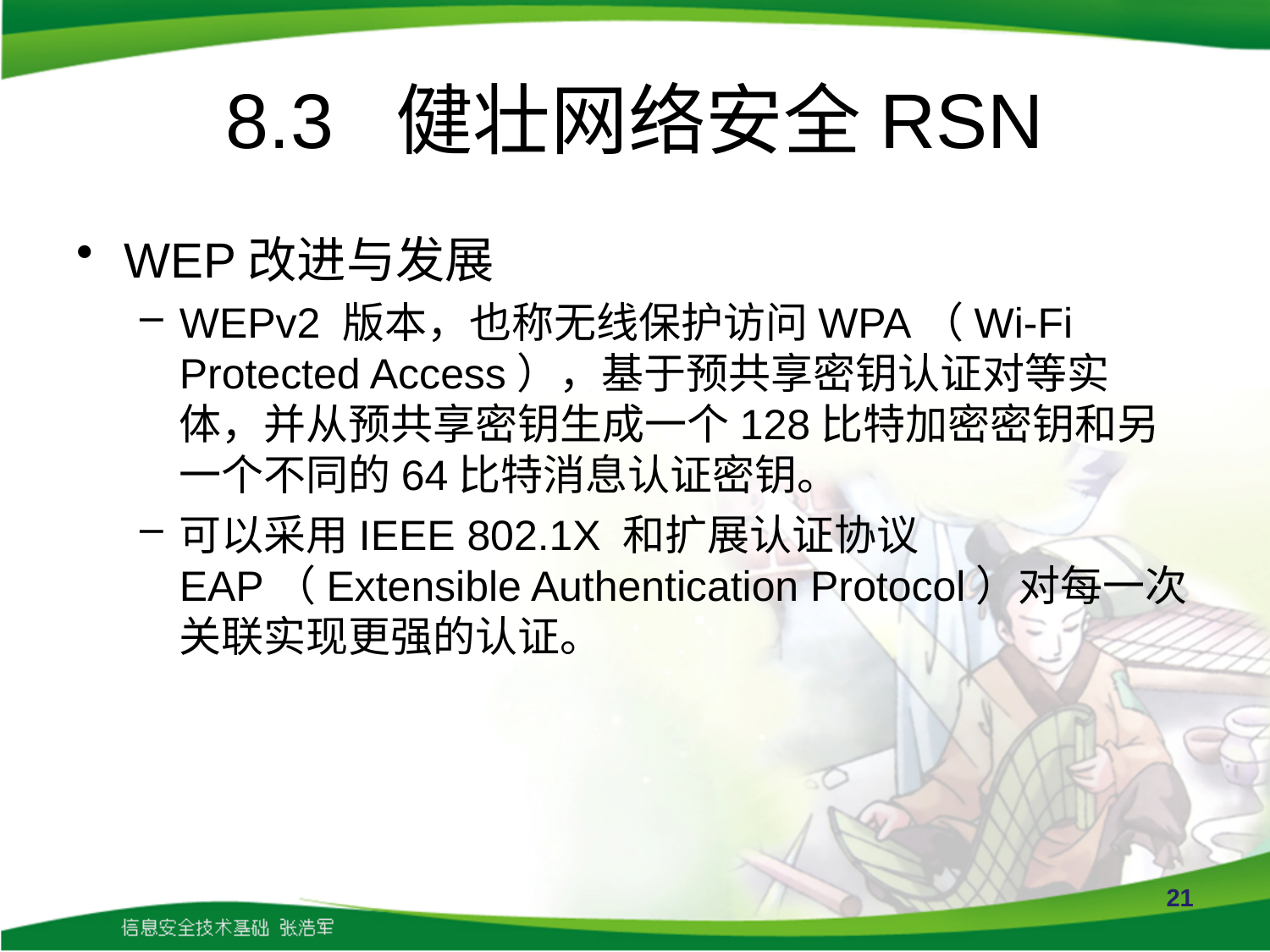

# 8.3  健壮网络安全RSN
WEP改进与发展
WEPv2 版本，也称无线保护访问WPA（Wi-Fi Protected Access），基于预共享密钥认证对等实体，并从预共享密钥生成一个128比特加密密钥和另一个不同的64比特消息认证密钥。
可以采用IEEE 802.1X 和扩展认证协议EAP（Extensible Authentication Protocol）对每一次关联实现更强的认证。
21